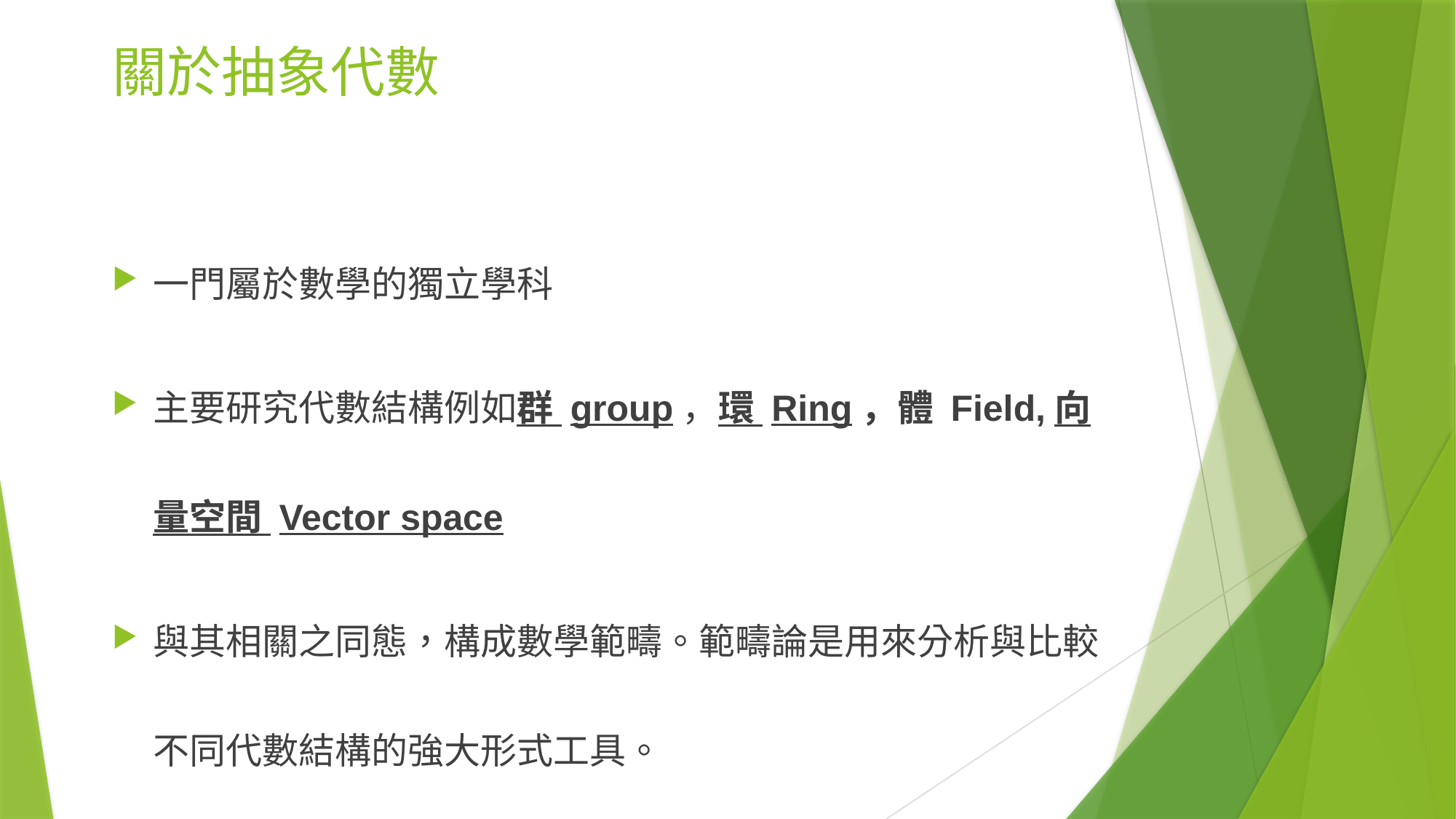

# 關於抽象代數
一門屬於數學的獨立學科
主要研究代數結構例如群 group，環 Ring，體 Field,向量空間 Vector space
與其相關之同態，構成數學範疇。範疇論是用來分析與比較不同代數結構的強大形式工具。